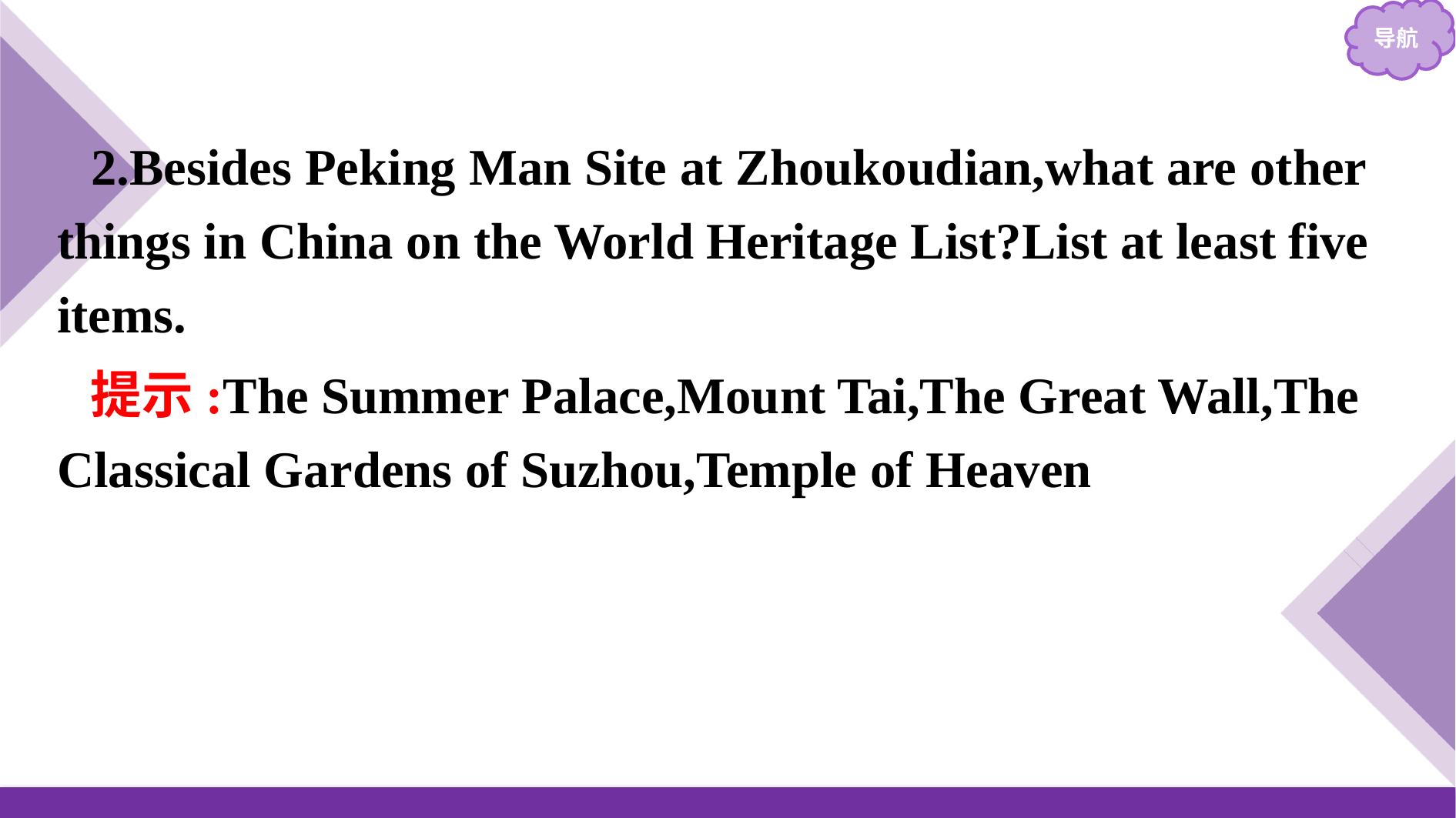

2.Besides Peking Man Site at Zhoukoudian,what are other things in China on the World Heritage List?List at least five items.
提示:The Summer Palace,Mount Tai,The Great Wall,The Classical Gardens of Suzhou,Temple of Heaven